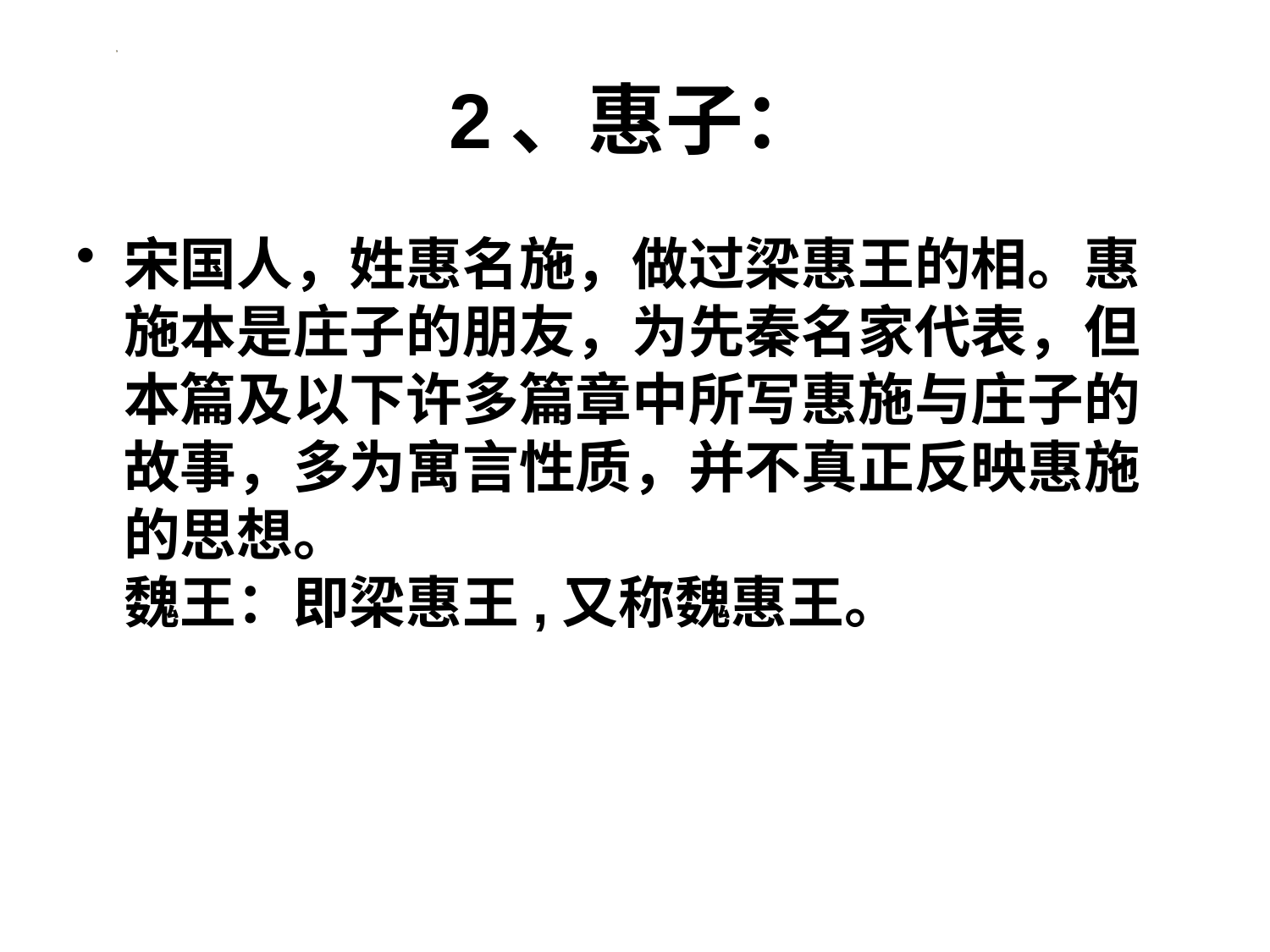

# 2、惠子：
宋国人，姓惠名施，做过梁惠王的相。惠施本是庄子的朋友，为先秦名家代表，但本篇及以下许多篇章中所写惠施与庄子的故事，多为寓言性质，并不真正反映惠施的思想。
魏王：即梁惠王,又称魏惠王。